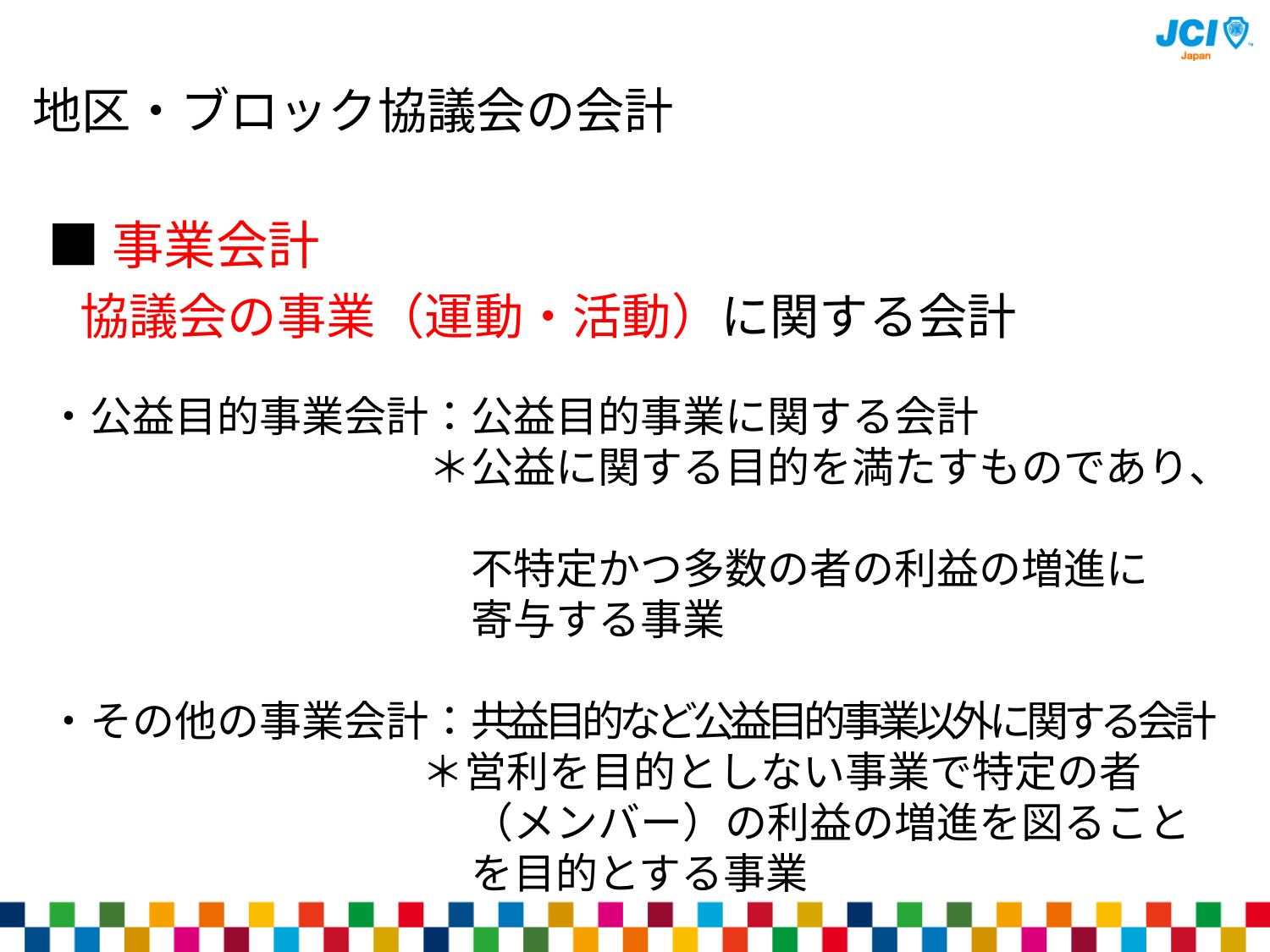

# 地区・ブロック協議会の会計
■事業会計
協議会の事業（運動・活動）に関する会計
・公益目的事業会計：公益目的事業に関する会計
　　　　　　　　　＊公益に関する目的を満たすものであり、
　　　　　　　　　　不特定かつ多数の者の利益の増進に
　　　　　　　　　　寄与する事業
　　
・その他の事業会計：共益目的など公益目的事業以外に関する会計
　　　　　　　　　　 ＊営利を目的としない事業で特定の者
　　　　　　　　　　（メンバー）の利益の増進を図ること
　　　　　　　　　　を目的とする事業